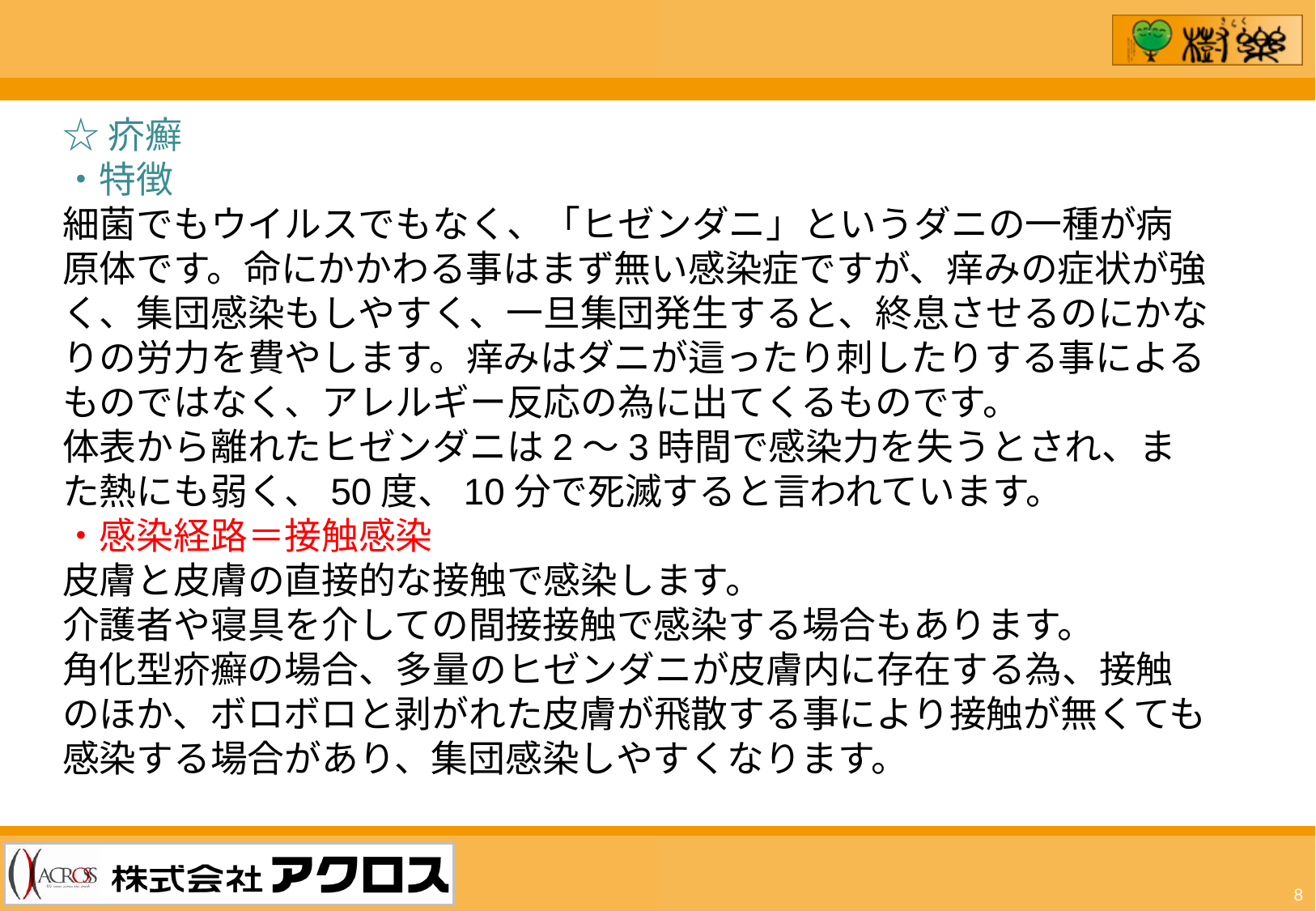

☆疥癬
・特徴
細菌でもウイルスでもなく、「ヒゼンダニ」というダニの一種が病原体です。命にかかわる事はまず無い感染症ですが、痒みの症状が強く、集団感染もしやすく、一旦集団発生すると、終息させるのにかなりの労力を費やします。痒みはダニが這ったり刺したりする事によるものではなく、アレルギー反応の為に出てくるものです。
体表から離れたヒゼンダニは2～3時間で感染力を失うとされ、また熱にも弱く、50度、10分で死滅すると言われています。
・感染経路＝接触感染
皮膚と皮膚の直接的な接触で感染します。
介護者や寝具を介しての間接接触で感染する場合もあります。
角化型疥癬の場合、多量のヒゼンダニが皮膚内に存在する為、接触のほか、ボロボロと剥がれた皮膚が飛散する事により接触が無くても感染する場合があり、集団感染しやすくなります。

8